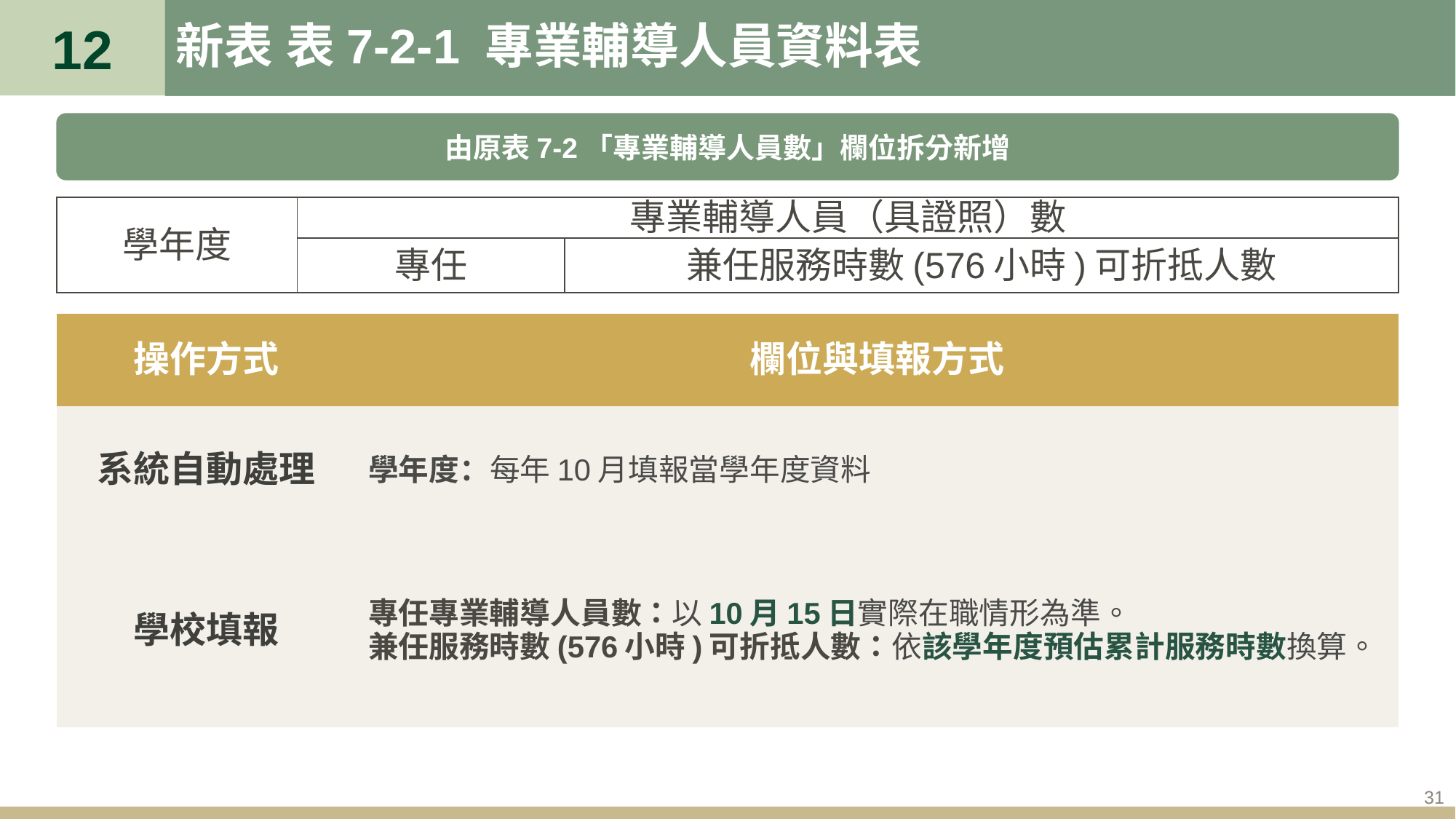

12
# 新表 表7-2-1 專業輔導人員資料表
由原表7-2「專業輔導人員數」欄位拆分新增
| 學年度 | 專業輔導人員（具證照）數 |  |
| --- | --- | --- |
|  | 專任 | 兼任服務時數(576小時)可折抵人數 |
| 操作方式 | 欄位與填報方式 |
| --- | --- |
| 系統自動處理 | 學年度：每年10月填報當學年度資料 |
| 學校填報 | 專任專業輔導人員數：以10月15日實際在職情形為準。 兼任服務時數(576小時)可折抵人數：依該學年度預估累計服務時數換算。 |
31